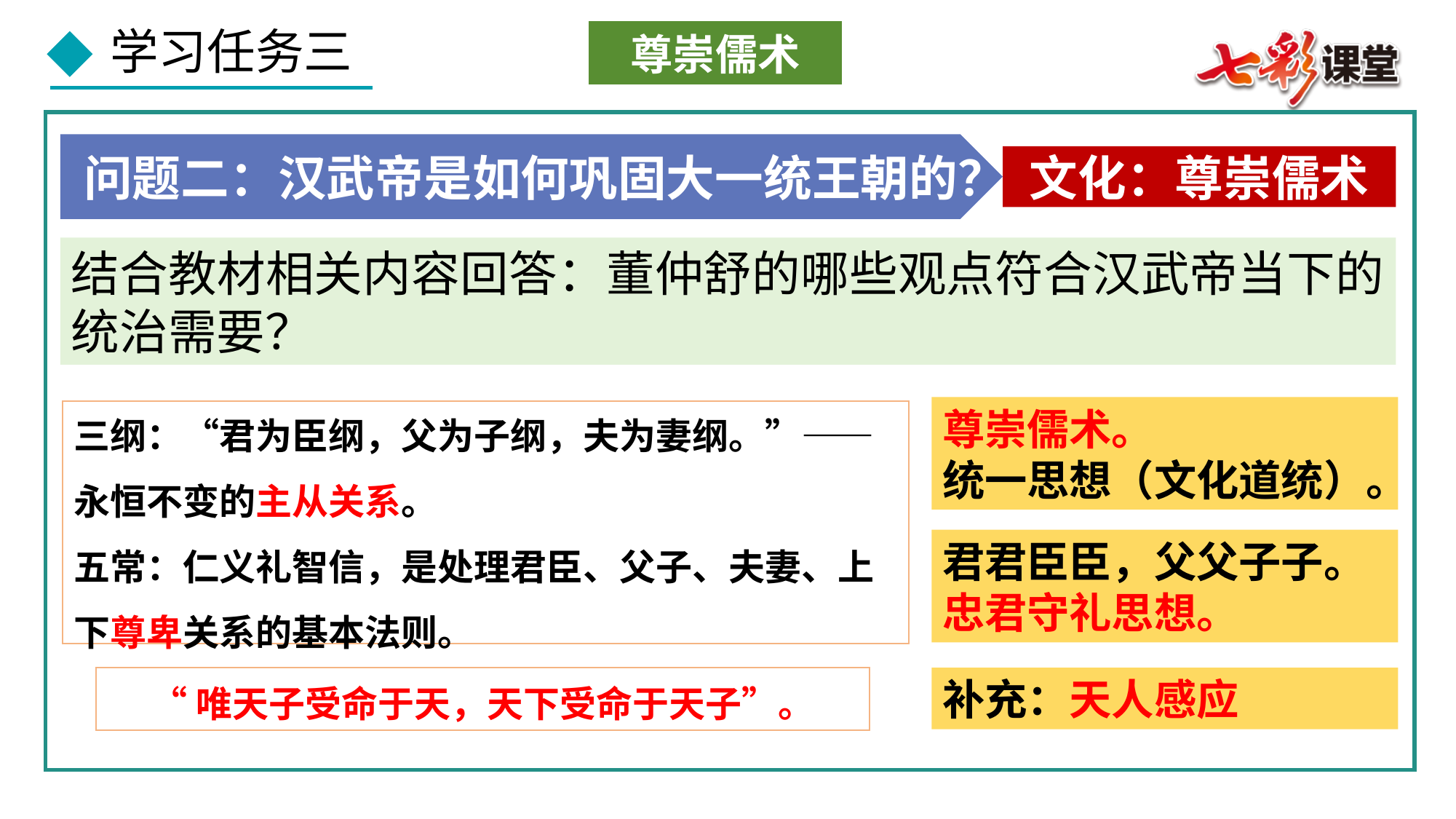

尊崇儒术
问题二：汉武帝是如何巩固大一统王朝的？
文化：尊崇儒术
结合教材相关内容回答：董仲舒的哪些观点符合汉武帝当下的统治需要？

尊崇儒术。
统一思想（文化道统）。
三纲：“君为臣纲，父为子纲，夫为妻纲。”——永恒不变的主从关系。
五常：仁义礼智信，是处理君臣、父子、夫妻、上下尊卑关系的基本法则。
君君臣臣，父父子子。忠君守礼思想。

“唯天子受命于天，天下受命于天子”。

补充：天人感应